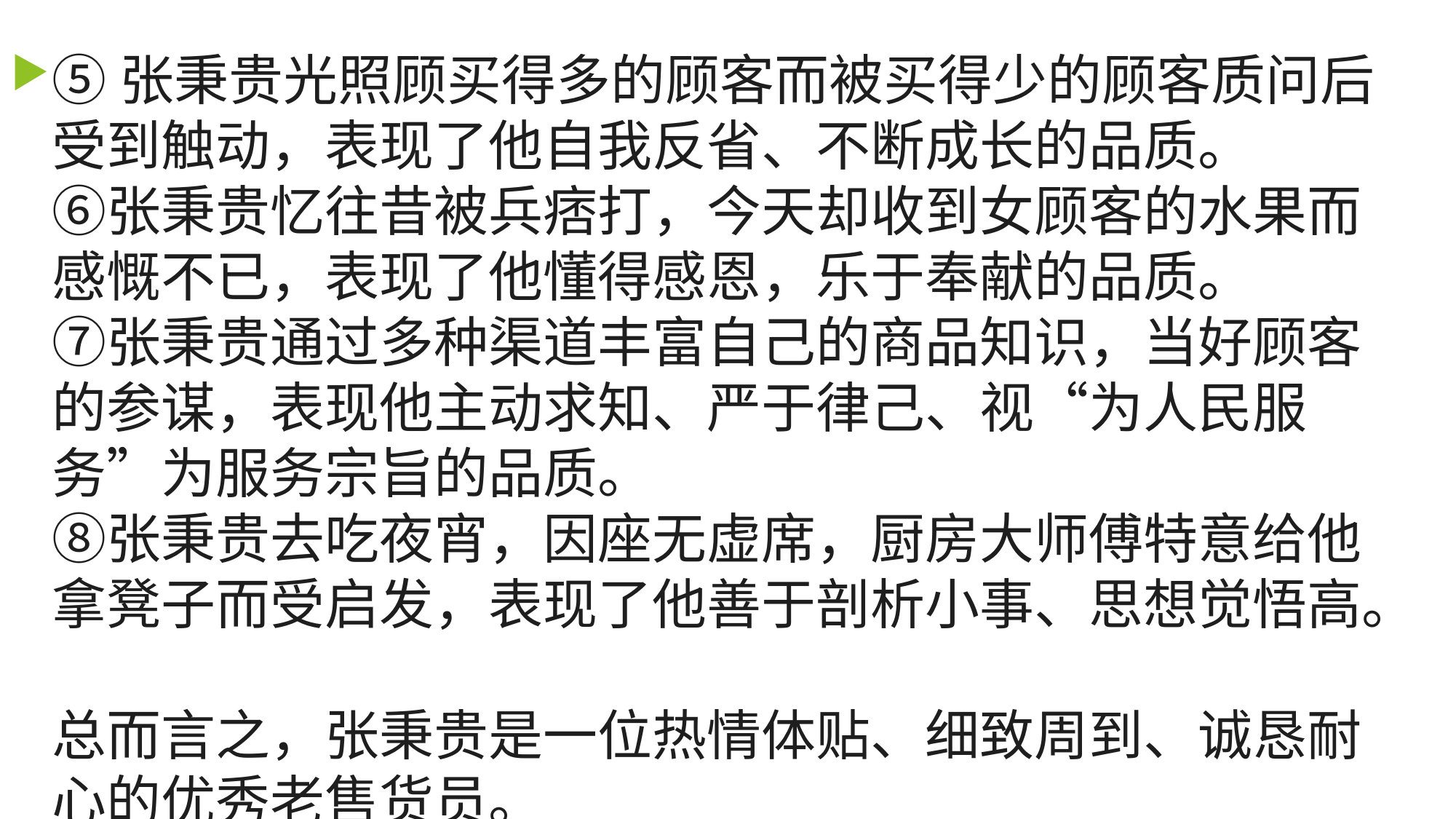

⑤张秉贵光照顾买得多的顾客而被买得少的顾客质问后受到触动，表现了他自我反省、不断成长的品质。
⑥张秉贵忆往昔被兵痞打，今天却收到女顾客的水果而感慨不已，表现了他懂得感恩，乐于奉献的品质。
⑦张秉贵通过多种渠道丰富自己的商品知识，当好顾客的参谋，表现他主动求知、严于律己、视“为人民服务”为服务宗旨的品质。
⑧张秉贵去吃夜宵，因座无虚席，厨房大师傅特意给他拿凳子而受启发，表现了他善于剖析小事、思想觉悟高。
总而言之，张秉贵是一位热情体贴、细致周到、诚恳耐心的优秀老售货员。